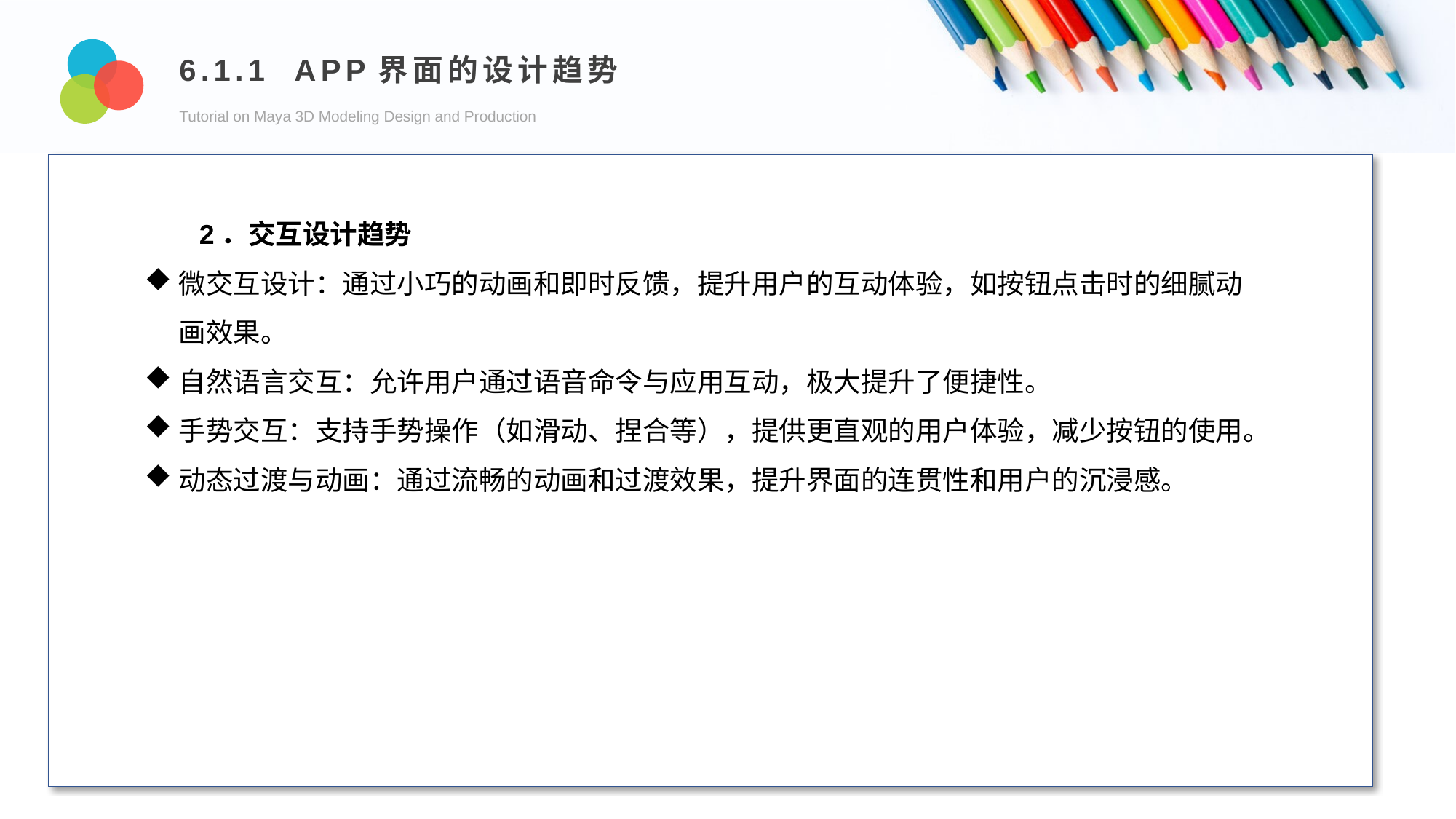

6.1.1  APP界面的设计趋势
Tutorial on Maya 3D Modeling Design and Production
Design and Production
2．交互设计趋势
微交互设计：通过小巧的动画和即时反馈，提升用户的互动体验，如按钮点击时的细腻动画效果。
自然语言交互：允许用户通过语音命令与应用互动，极大提升了便捷性。
手势交互：支持手势操作（如滑动、捏合等），提供更直观的用户体验，减少按钮的使用。
动态过渡与动画：通过流畅的动画和过渡效果，提升界面的连贯性和用户的沉浸感。